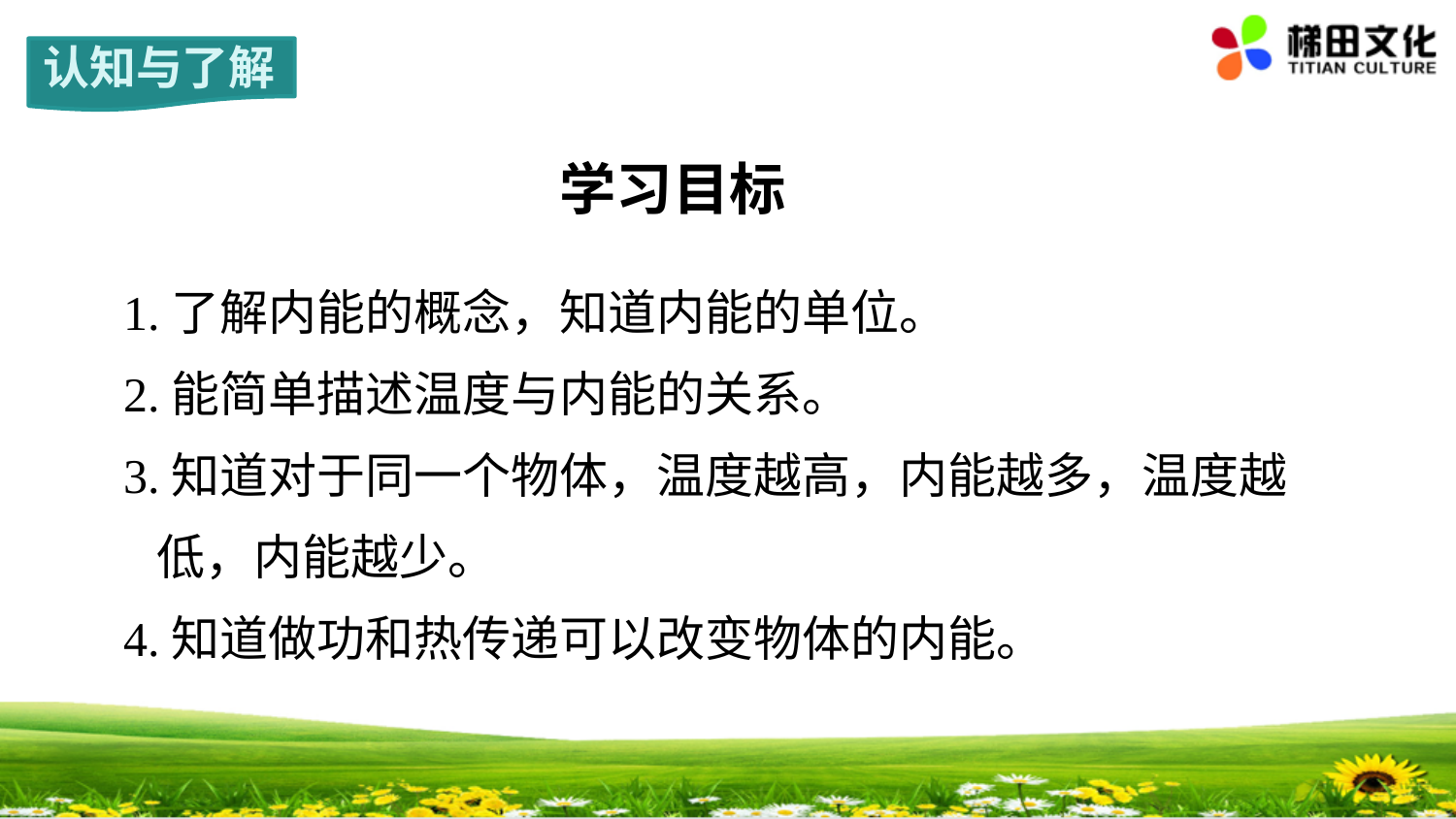

认知与了解

学习目标
1.了解内能的概念，知道内能的单位。
2.能简单描述温度与内能的关系。
3.知道对于同一个物体，温度越高，内能越多，温度越
  低，内能越少。
4.知道做功和热传递可以改变物体的内能。